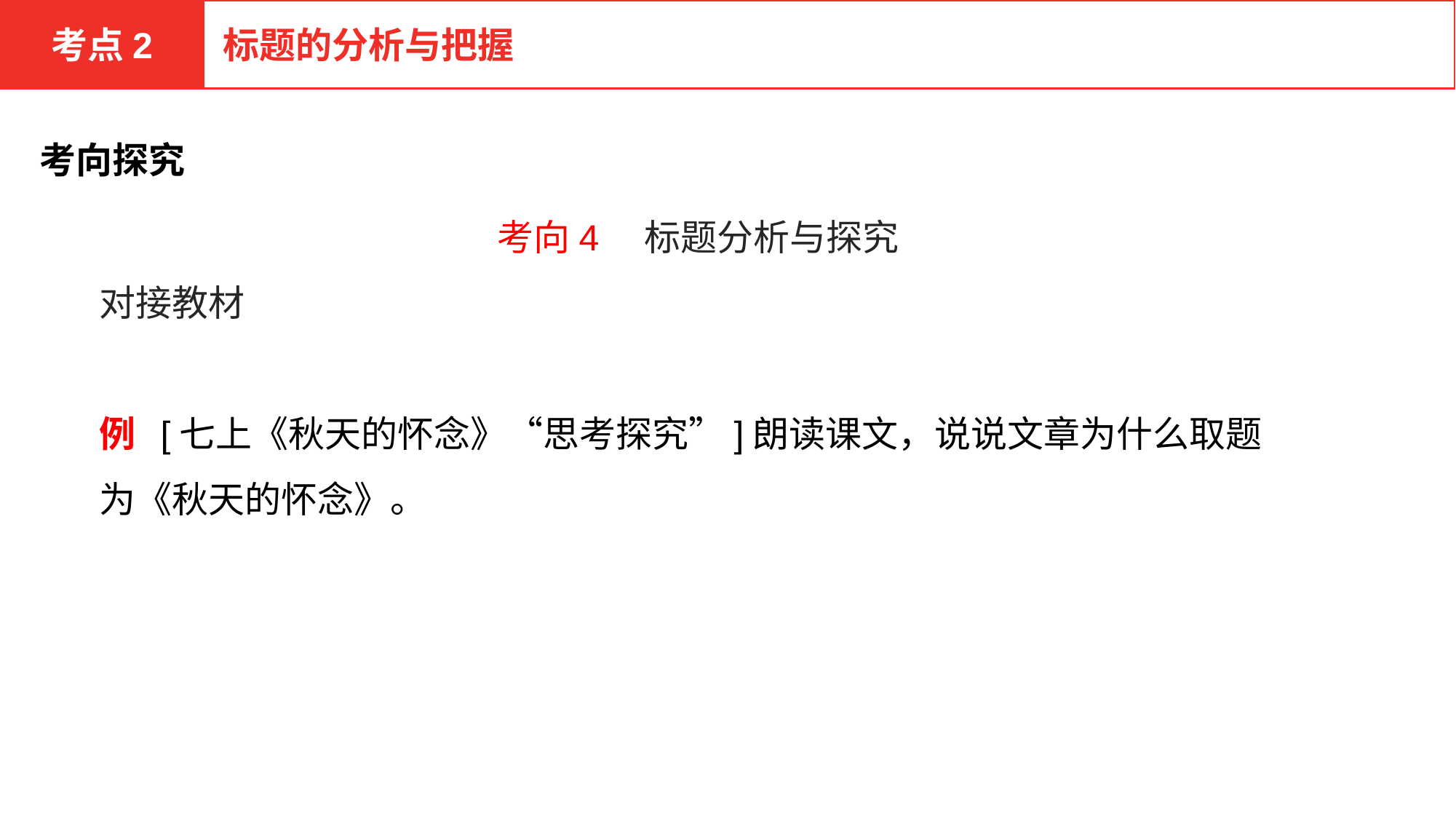

考点2
标题的分析与把握
考向探究
考向4　标题分析与探究
对接教材

例  [七上《秋天的怀念》“思考探究”]朗读课文，说说文章为什么取题为《秋天的怀念》。